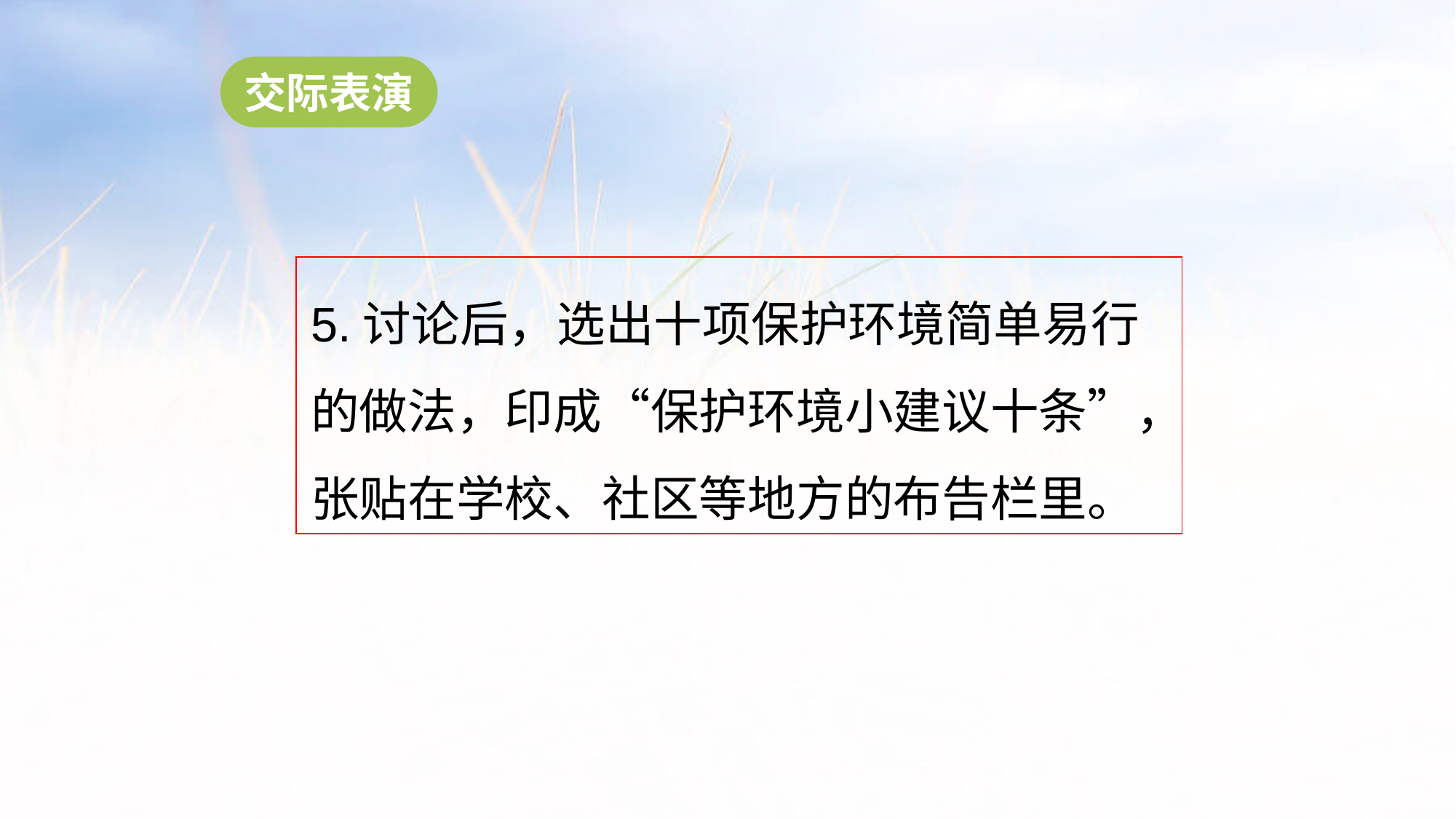

交际表演
5.讨论后，选出十项保护环境简单易行的做法，印成“保护环境小建议十条”，张贴在学校、社区等地方的布告栏里。